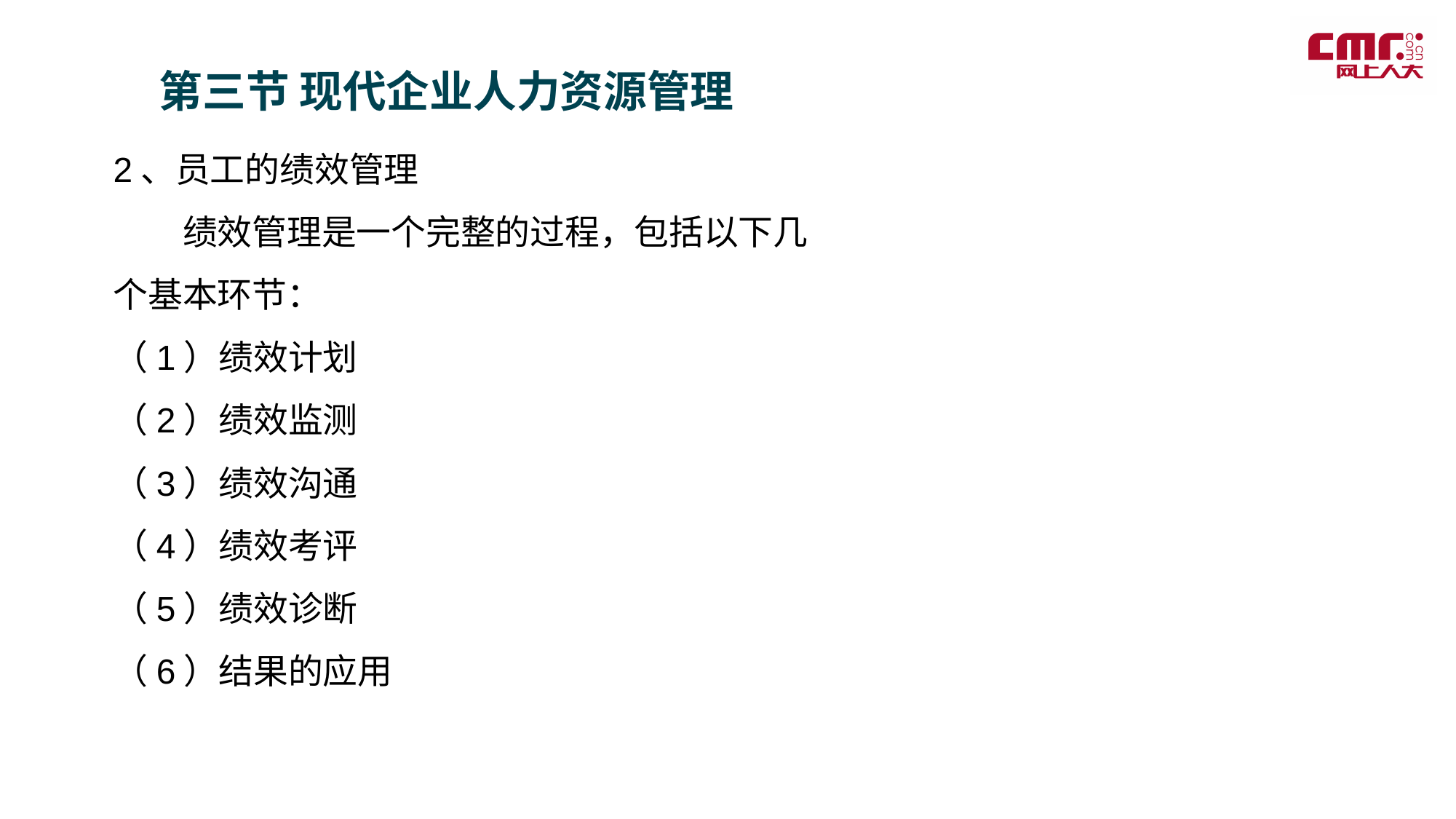

第三节 现代企业人力资源管理
2、员工的绩效管理
　　绩效管理是一个完整的过程，包括以下几个基本环节：
（1）绩效计划
（2）绩效监测
（3）绩效沟通
（4）绩效考评
（5）绩效诊断
（6）结果的应用